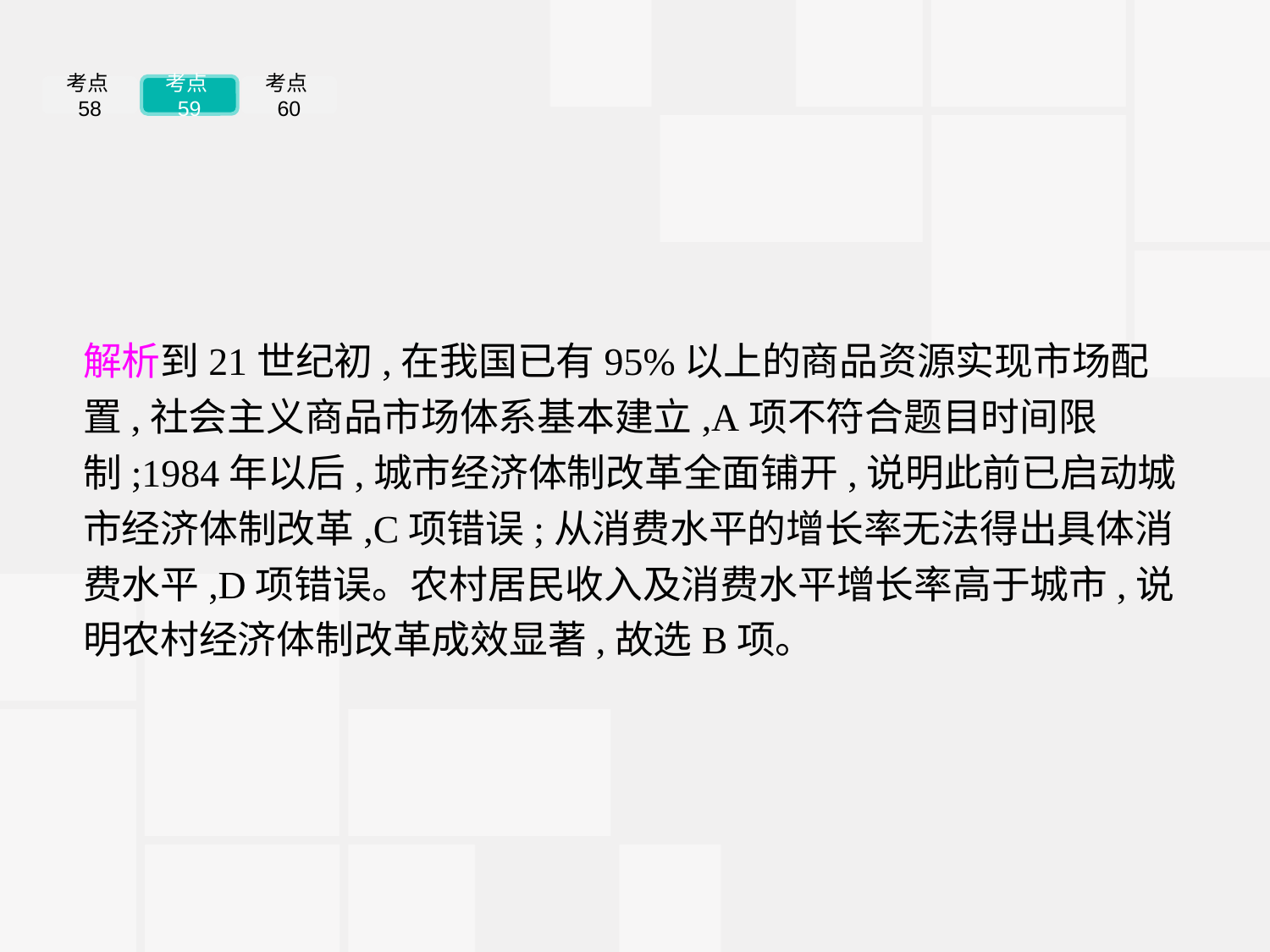

考点58
考点59
考点60
解析到21世纪初,在我国已有95%以上的商品资源实现市场配置,社会主义商品市场体系基本建立,A项不符合题目时间限制;1984年以后,城市经济体制改革全面铺开,说明此前已启动城市经济体制改革,C项错误;从消费水平的增长率无法得出具体消费水平,D项错误。农村居民收入及消费水平增长率高于城市,说明农村经济体制改革成效显著,故选B项。